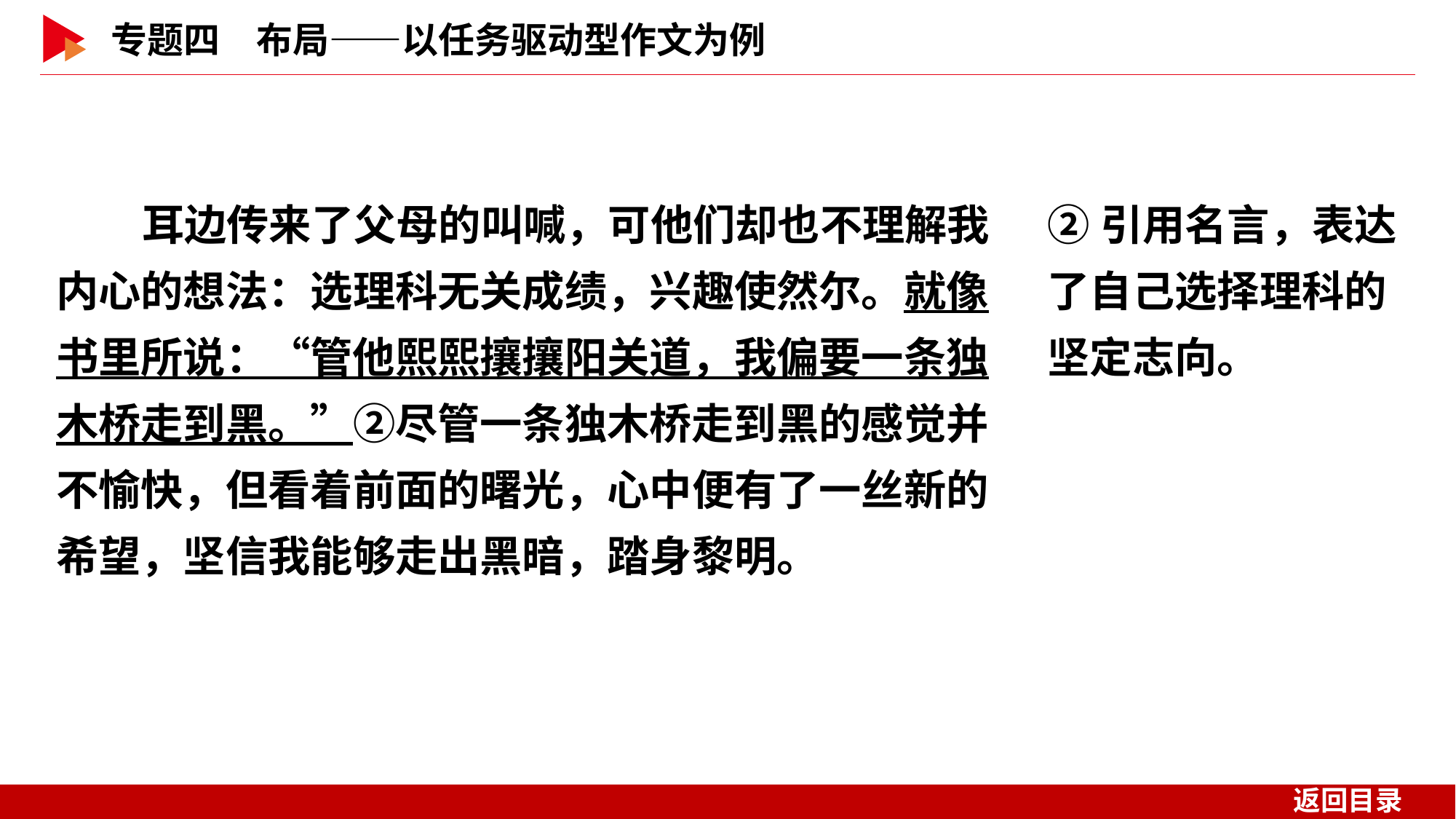

耳边传来了父母的叫喊，可他们却也不理解我内心的想法：选理科无关成绩，兴趣使然尔。就像书里所说：“管他熙熙攘攘阳关道，我偏要一条独木桥走到黑。”②尽管一条独木桥走到黑的感觉并不愉快，但看着前面的曙光，心中便有了一丝新的希望，坚信我能够走出黑暗，踏身黎明。
②引用名言，表达了自己选择理科的坚定志向。